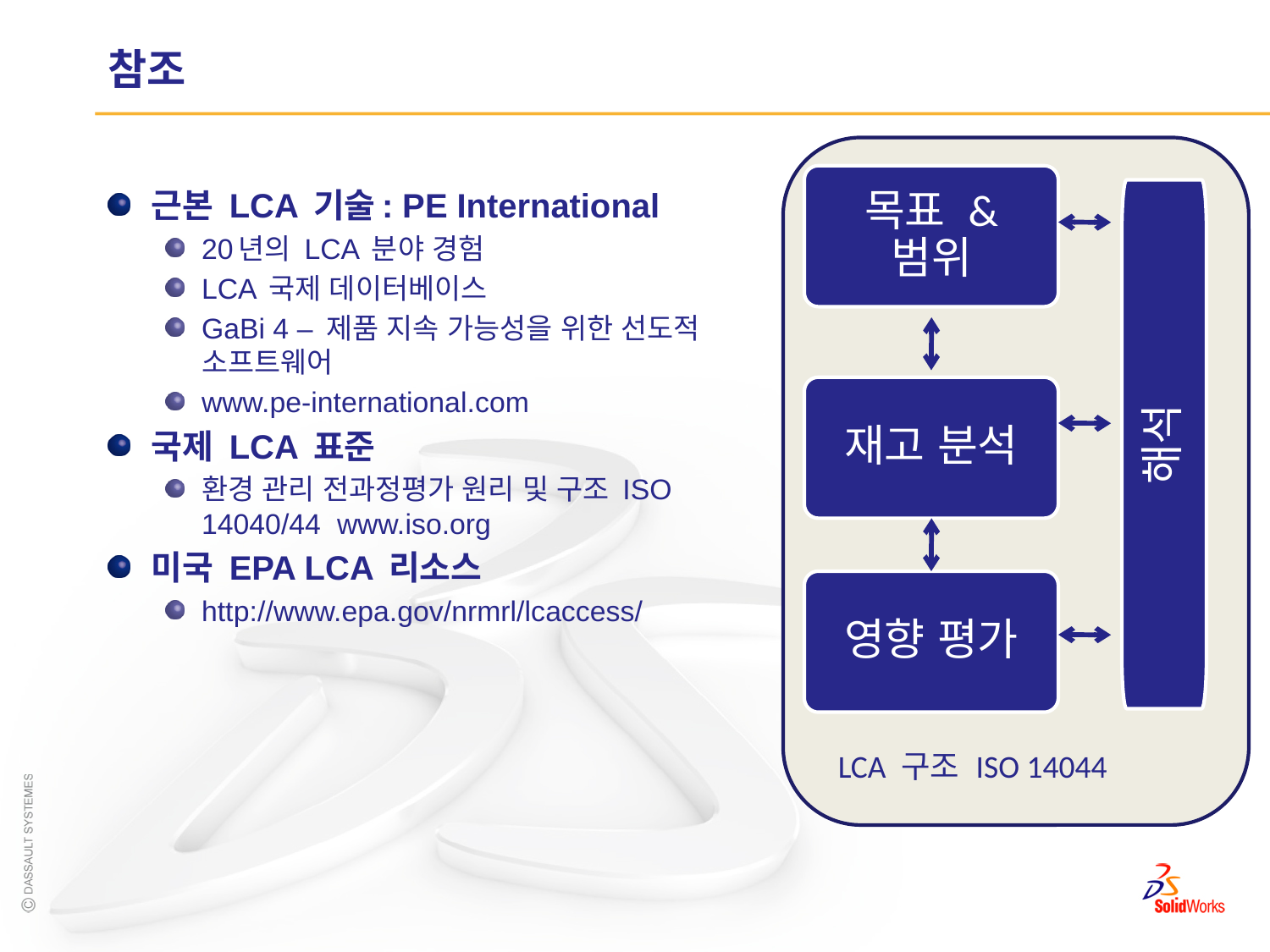

# 참조

목표 & 범위
재고 분석
영향 평가
근본 LCA 기술: PE International
20년의 LCA 분야 경험
LCA 국제 데이터베이스
GaBi 4 – 제품 지속 가능성을 위한 선도적 소프트웨어
www.pe-international.com
국제 LCA 표준
환경 관리 전과정평가 원리 및 구조 ISO 14040/44  www.iso.org
미국 EPA LCA 리소스
http://www.epa.gov/nrmrl/lcaccess/

해석
LCA 구조 ISO 14044